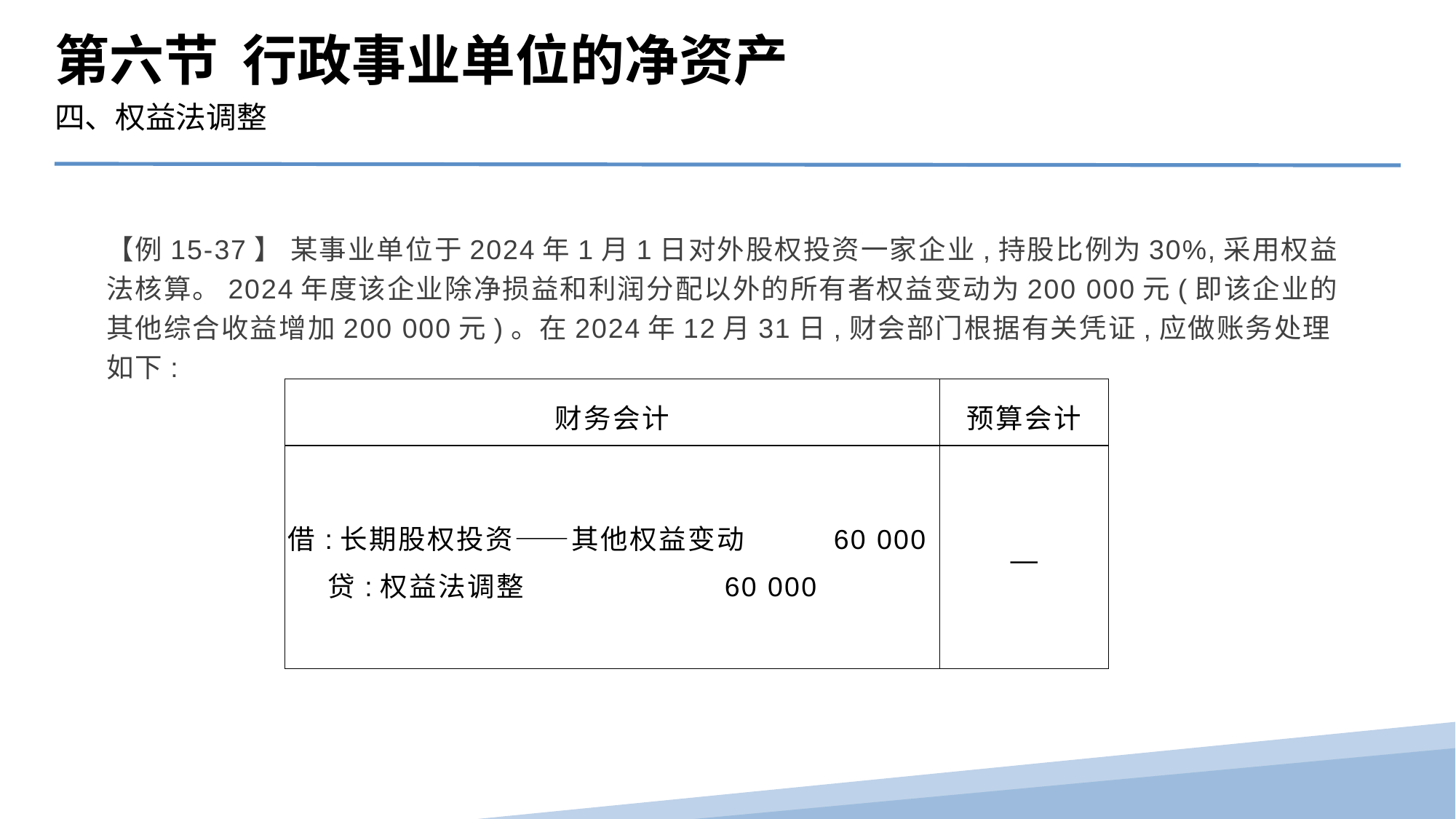

第六节  行政事业单位的净资产
四、权益法调整
【例15-37】 某事业单位于2024年1月1日对外股权投资一家企业,持股比例为30%,采用权益法核算。2024年度该企业除净损益和利润分配以外的所有者权益变动为200 000元(即该企业的其他综合收益增加200 000元)。在2024年12月31日,财会部门根据有关凭证,应做账务处理如下:
| 财务会计 | 预算会计 |
| --- | --- |
| 借:长期股权投资——其他权益变动 60 000 贷:权益法调整 60 000 | — |